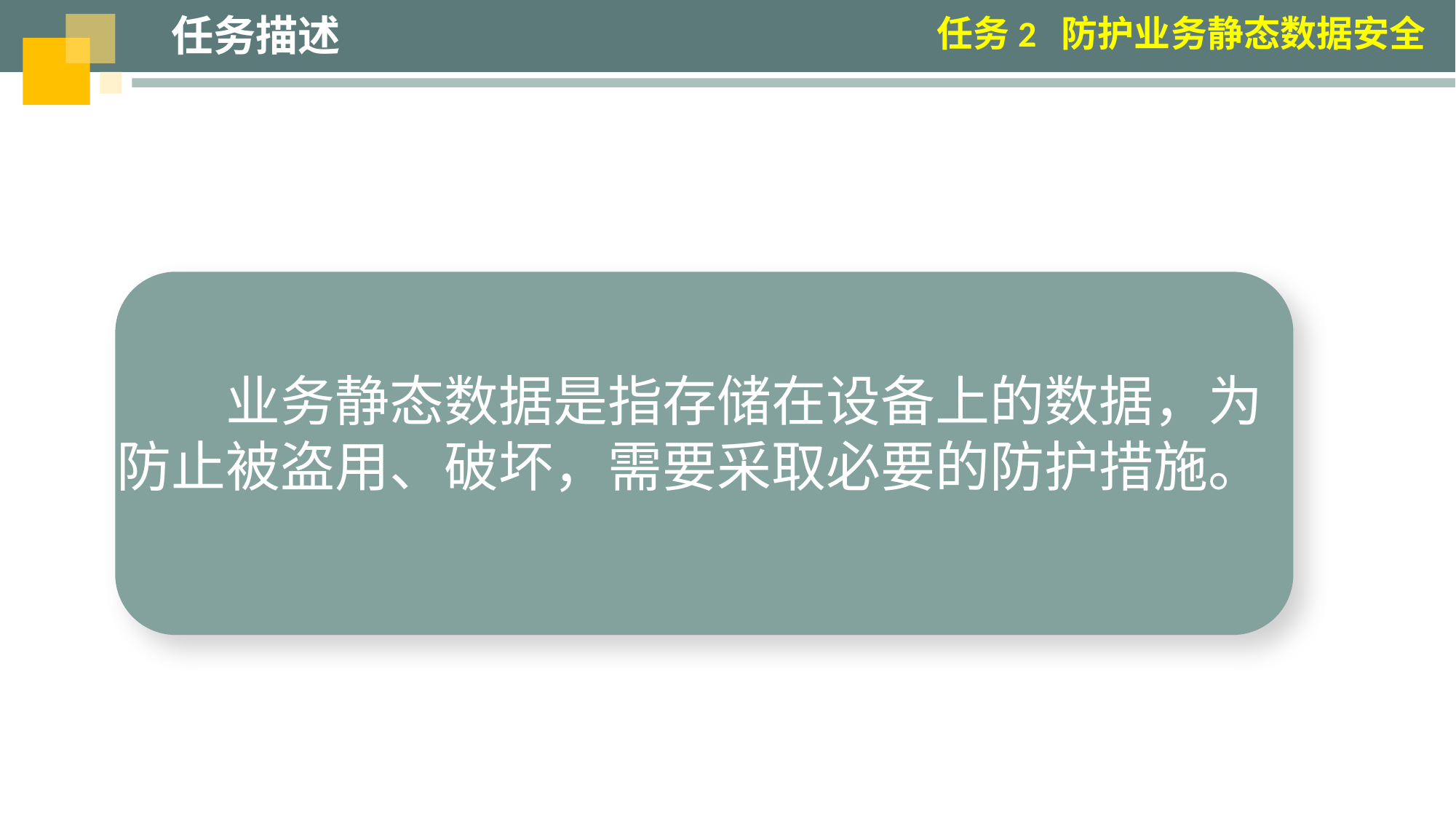

任务描述
任务2  防护业务静态数据安全

业务静态数据是指存储在设备上的数据，为防止被盗用、破坏，需要采取必要的防护措施。